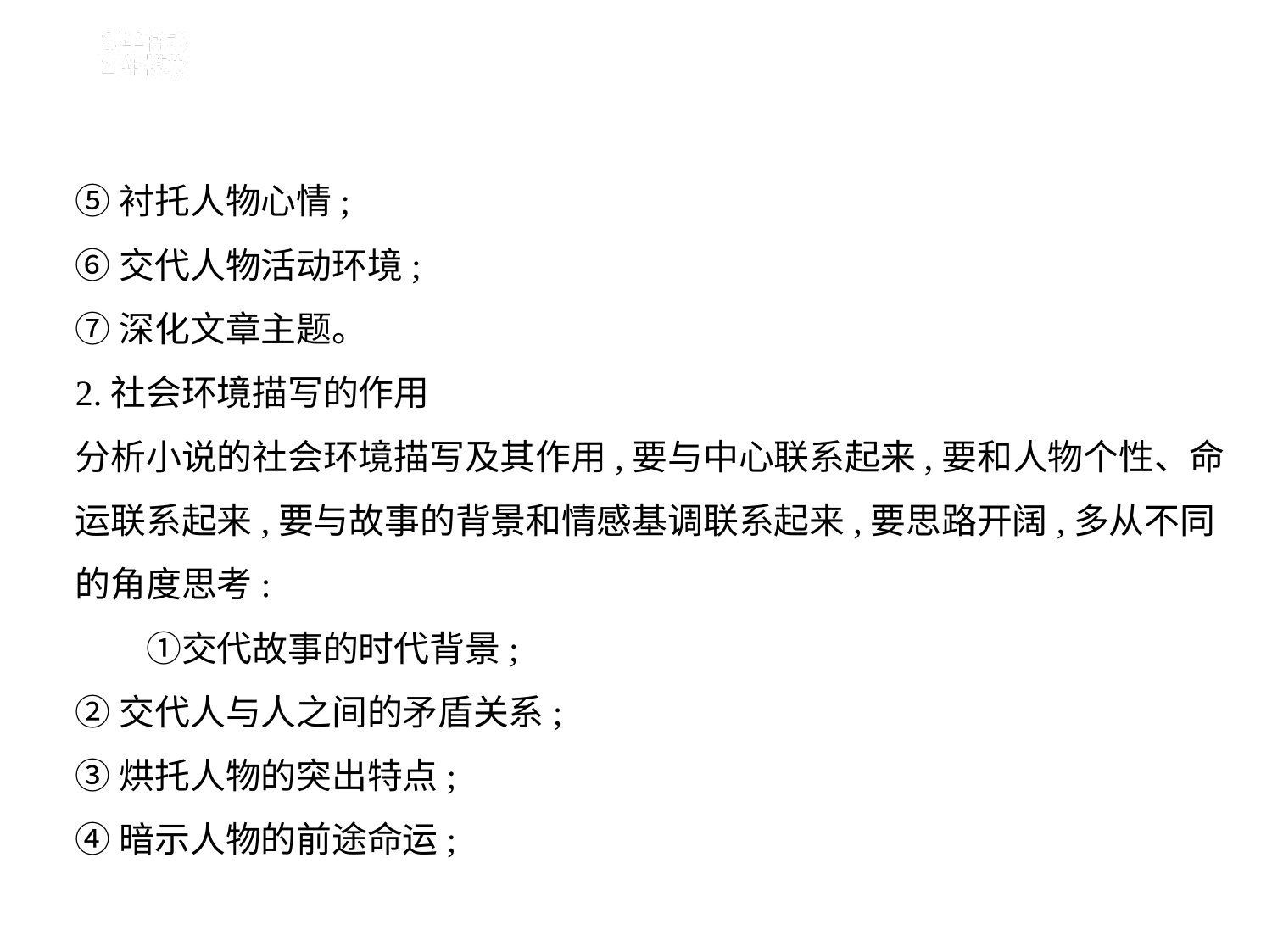

⑤衬托人物心情;
⑥交代人物活动环境;
⑦深化文章主题。
2.社会环境描写的作用
分析小说的社会环境描写及其作用,要与中心联系起来,要和人物个性、命
运联系起来,要与故事的背景和情感基调联系起来,要思路开阔,多从不同
的角度思考:
　　①交代故事的时代背景;
②交代人与人之间的矛盾关系;
③烘托人物的突出特点;
④暗示人物的前途命运;